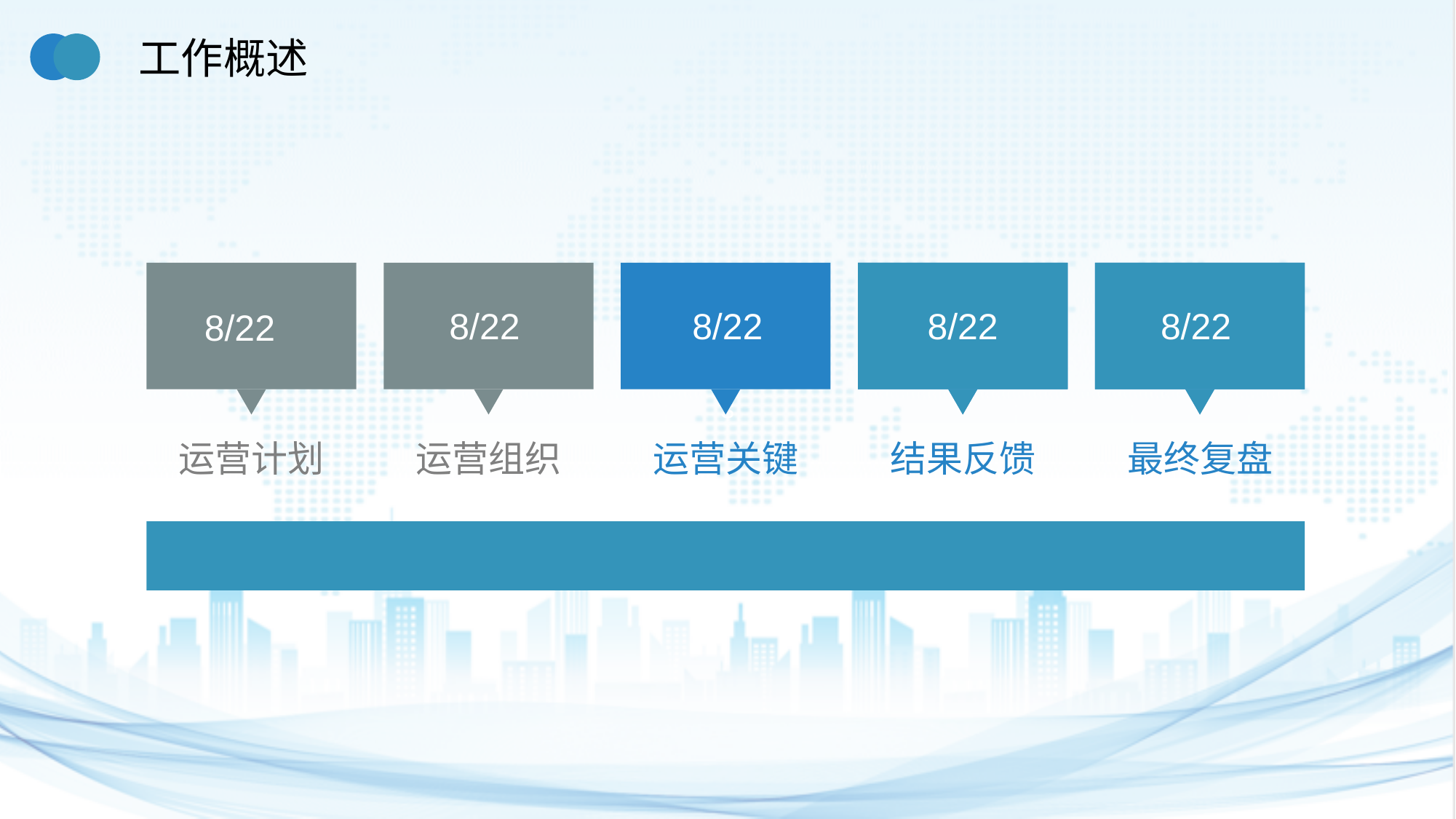

工作概述

8/22
8/22
8/22
8/22
8/22

运营计划
运营组织
运营关键
结果反馈
最终复盘